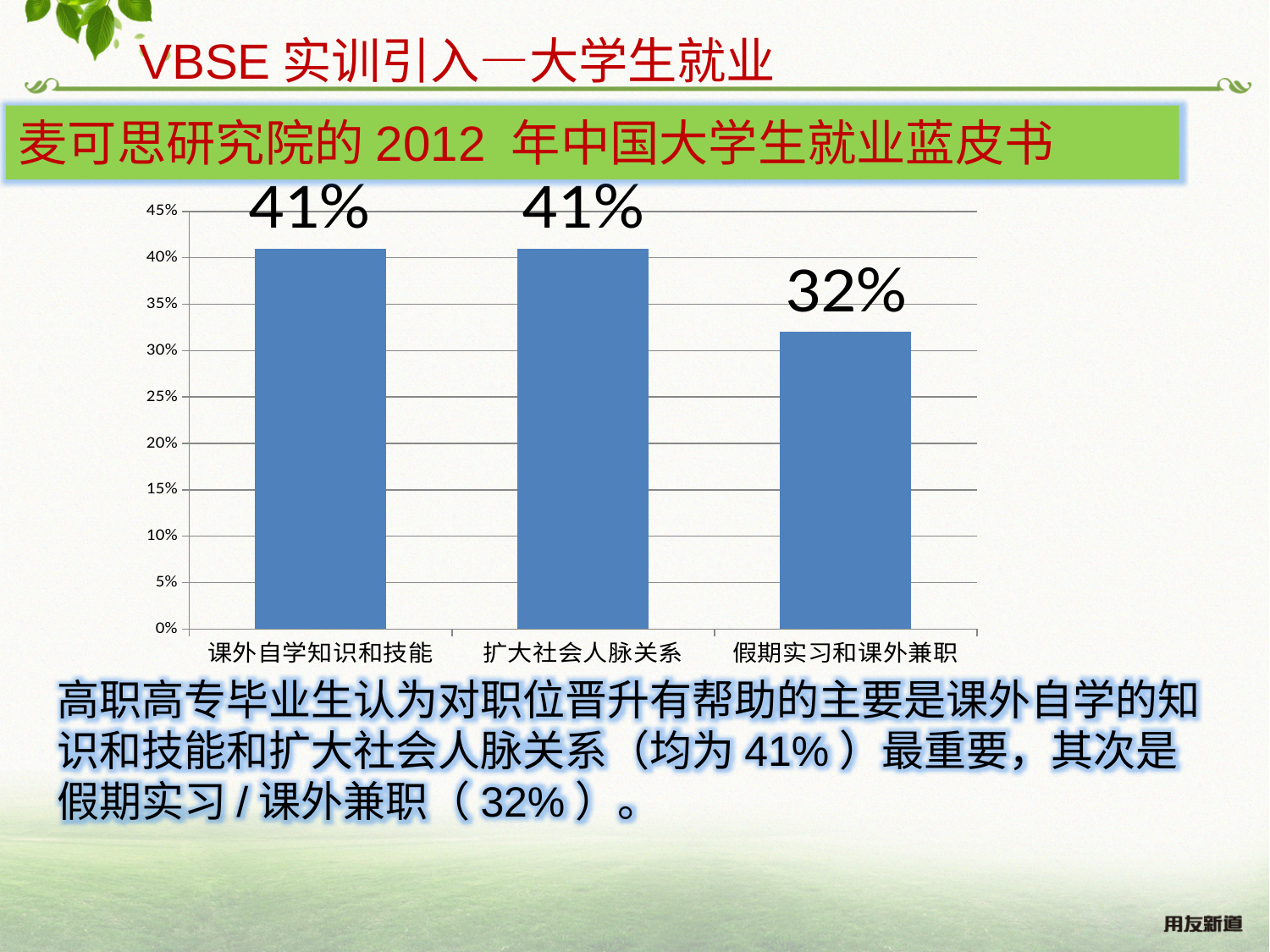

VBSE实训引入—大学生就业
麦可思研究院的2012 年中国大学生就业蓝皮书

### Chart

| Category |  |
|---|---|
| 课外自学知识和技能 | 0.41 |
| 扩大社会人脉关系 | 0.41 |
| 假期实习和课外兼职 | 0.32 |
高职高专毕业生认为对职位晋升有帮助的主要是课外自学的知识和技能和扩大社会人脉关系（均为41%）最重要，其次是假期实习/课外兼职（32%）。